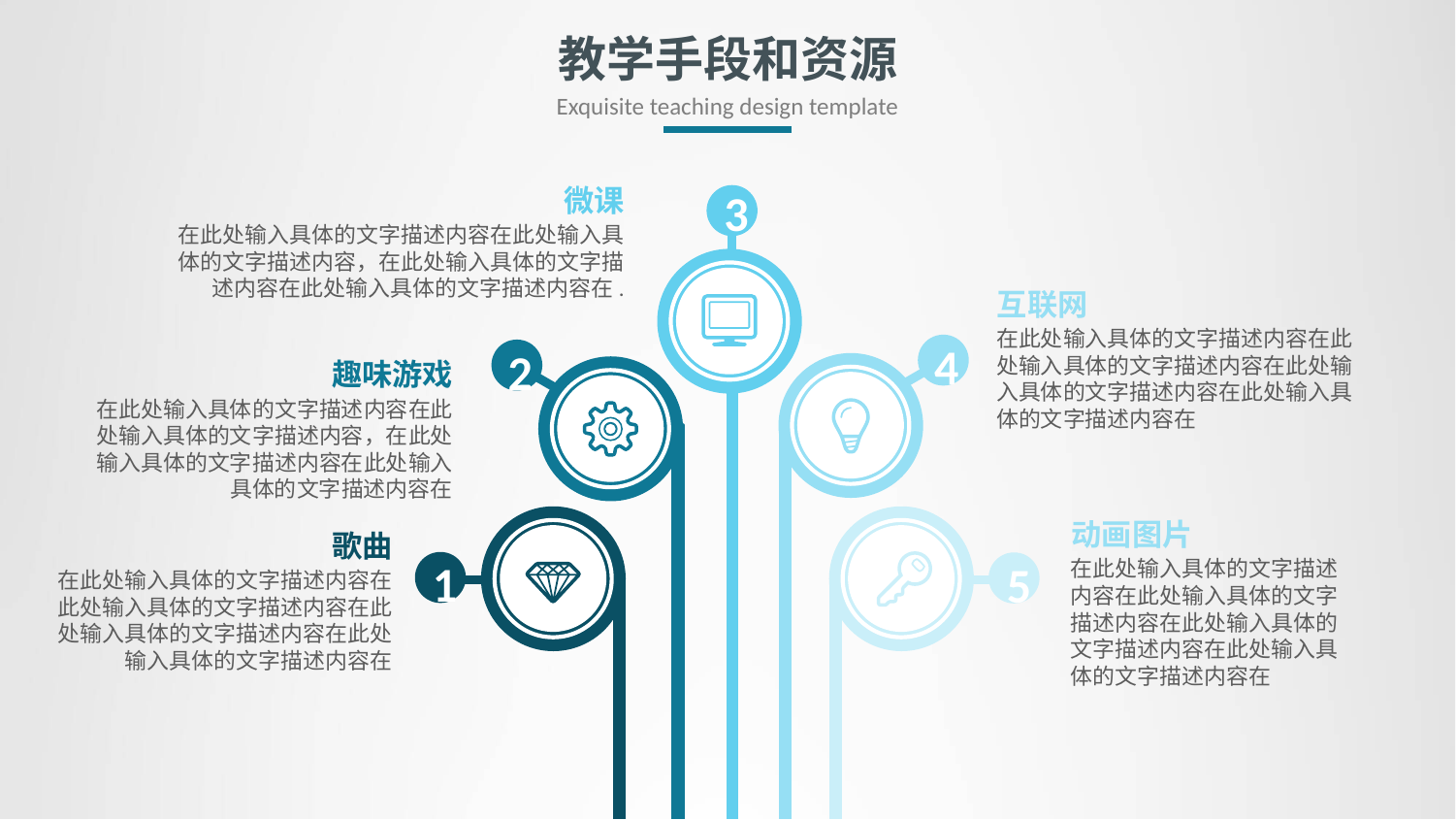

# 教学手段和资源
Exquisite teaching design template
3

微课
在此处输入具体的文字描述内容在此处输入具体的文字描述内容，在此处输入具体的文字描述内容在此处输入具体的文字描述内容在.
互联网
在此处输入具体的文字描述内容在此处输入具体的文字描述内容在此处输入具体的文字描述内容在此处输入具体的文字描述内容在
4

2

趣味游戏
在此处输入具体的文字描述内容在此处输入具体的文字描述内容，在此处输入具体的文字描述内容在此处输入具体的文字描述内容在

1

5

动画图片
在此处输入具体的文字描述内容在此处输入具体的文字描述内容在此处输入具体的文字描述内容在此处输入具体的文字描述内容在
歌曲
在此处输入具体的文字描述内容在此处输入具体的文字描述内容在此处输入具体的文字描述内容在此处输入具体的文字描述内容在